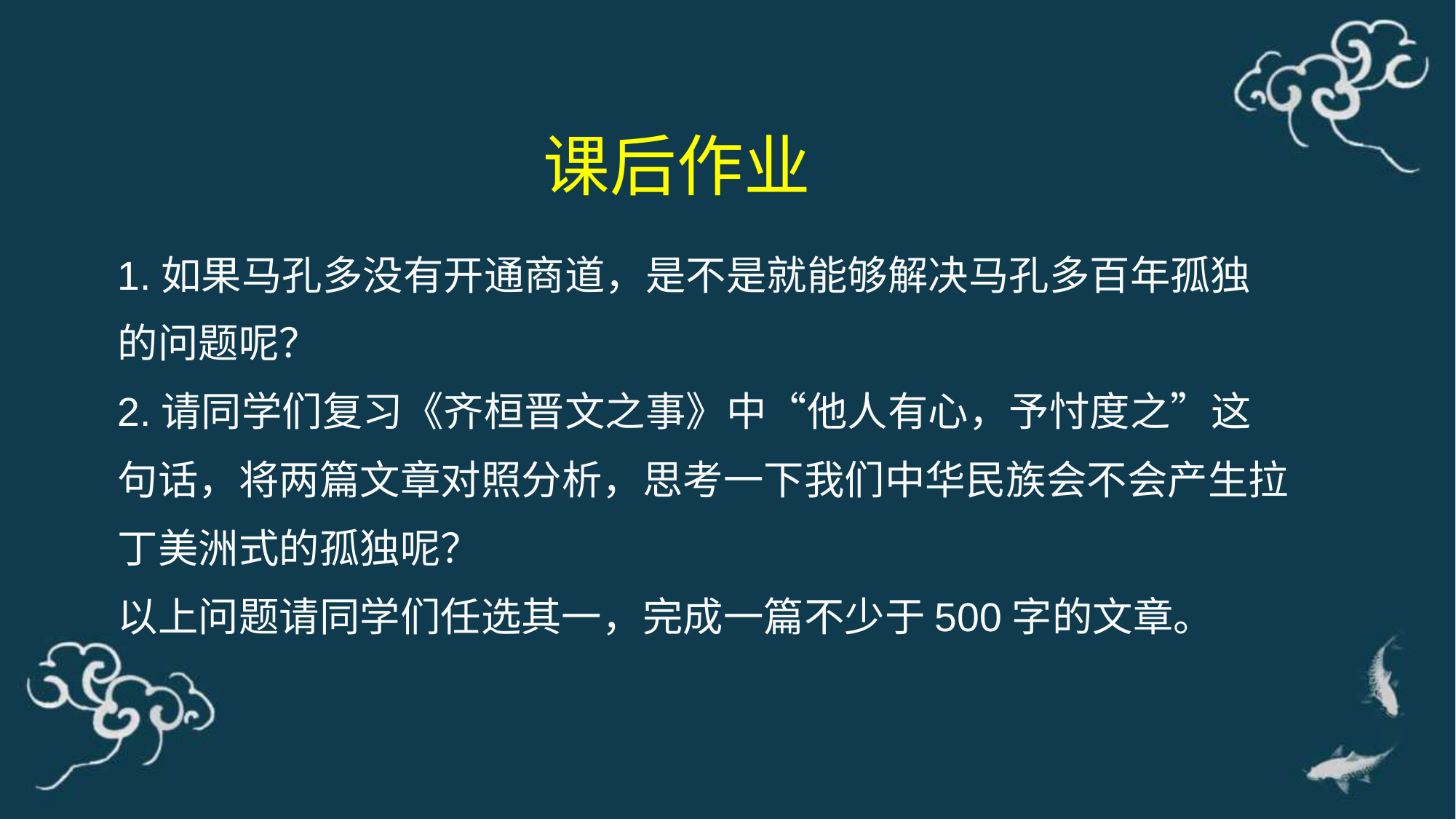

课后作业
1.如果马孔多没有开通商道，是不是就能够解决马孔多百年孤独的问题呢？
2.请同学们复习《齐桓晋文之事》中“他人有心，予忖度之”这句话，将两篇文章对照分析，思考一下我们中华民族会不会产生拉丁美洲式的孤独呢？
以上问题请同学们任选其一，完成一篇不少于500字的文章。